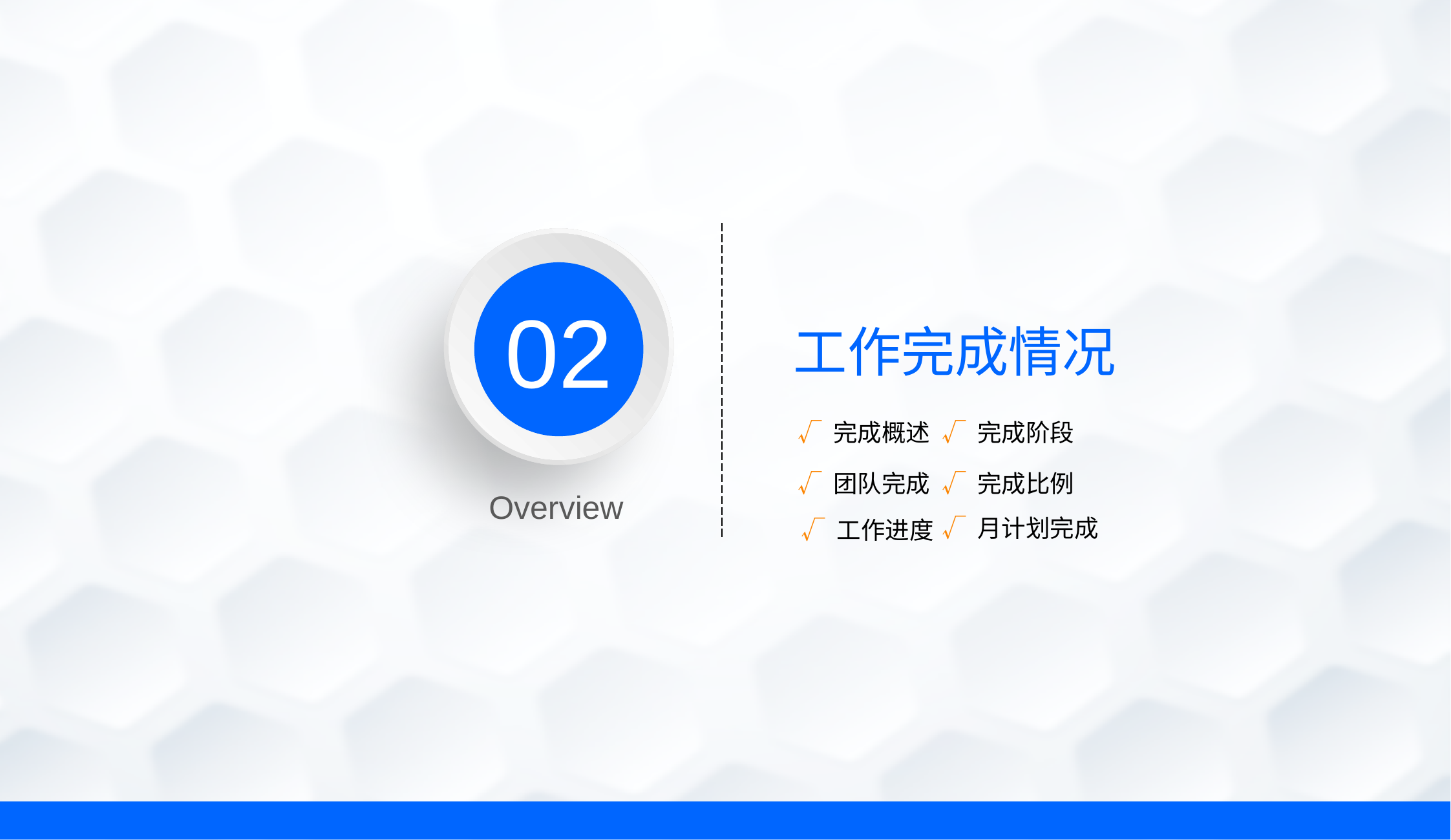

02
Overview

工作完成情况
√ 完成概述
√ 完成阶段
√ 团队完成
√ 完成比例
√ 月计划完成
√ 工作进度